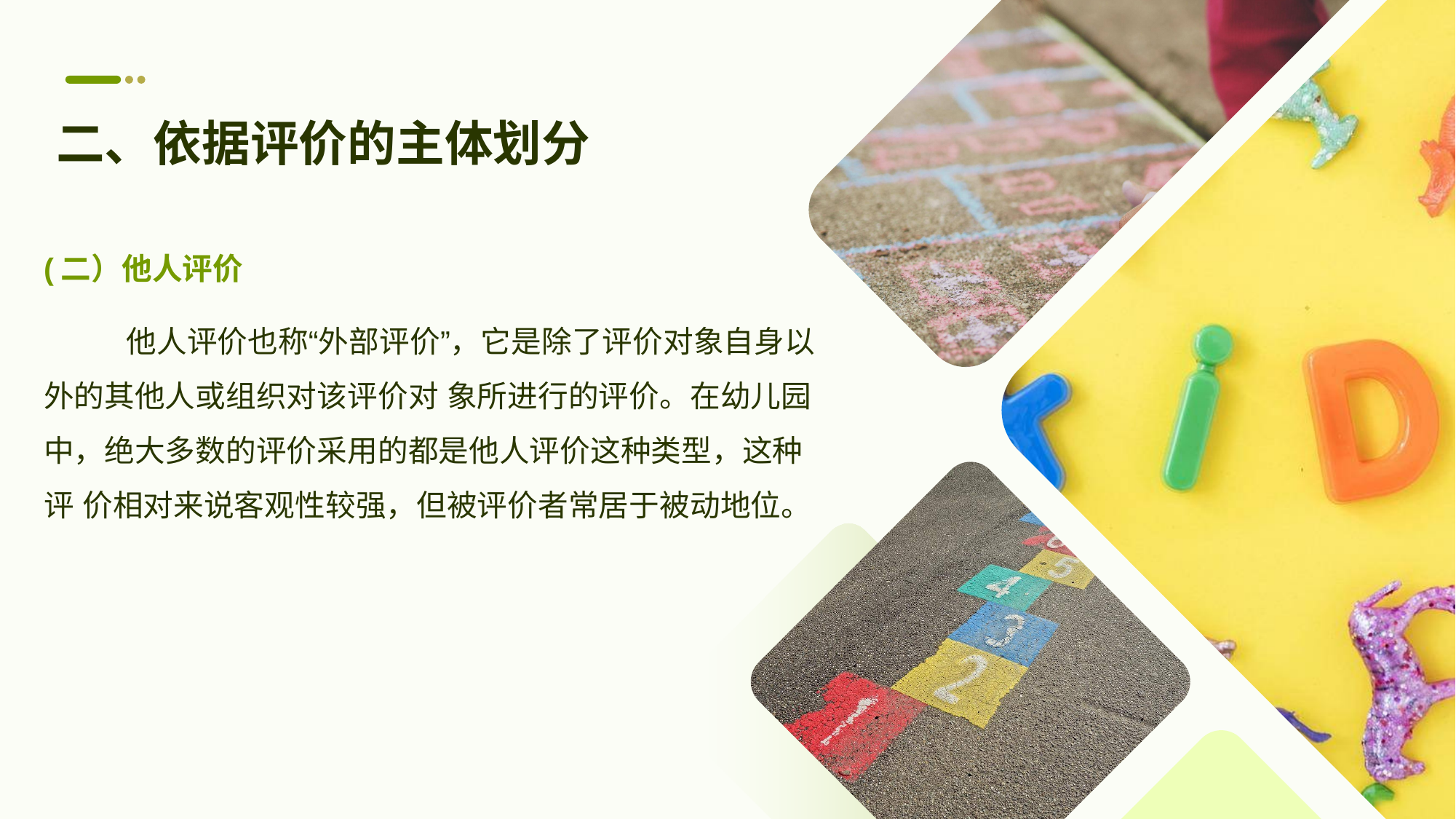

二、依据评价的主体划分

(二）他人评价
         他人评价也称“外部评价”，它是除了评价对象自身以外的其他人或组织对该评价对 象所进行的评价。在幼儿园中，绝大多数的评价采用的都是他人评价这种类型，这种评 价相对来说客观性较强，但被评价者常居于被动地位。